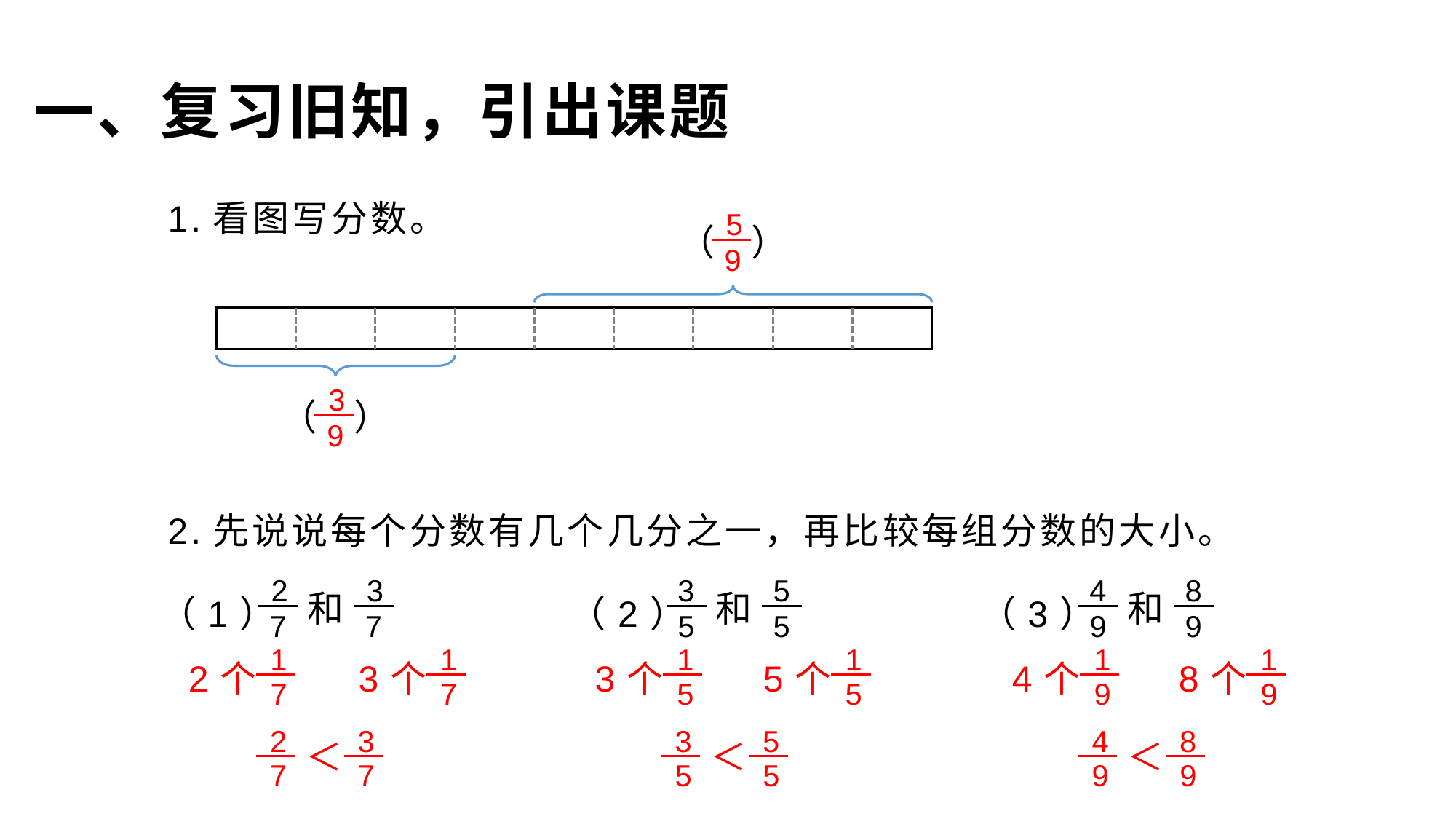

一、复习旧知，引出课题
1.看图写分数。
5
9

（   ）

（   ）
3
9
2.先说说每个分数有几个几分之一，再比较每组分数的大小。
（1）
（2）
（3）
2
7
3
7
3
5
5
5
4
9
8
9
和
和
和
1
7
2个
1
7
3个
1
5
3个
1
5
5个
1
9
4个
1
9
8个
2
7
3
7
＜
3
5
5
5
＜
4
9
8
9
＜